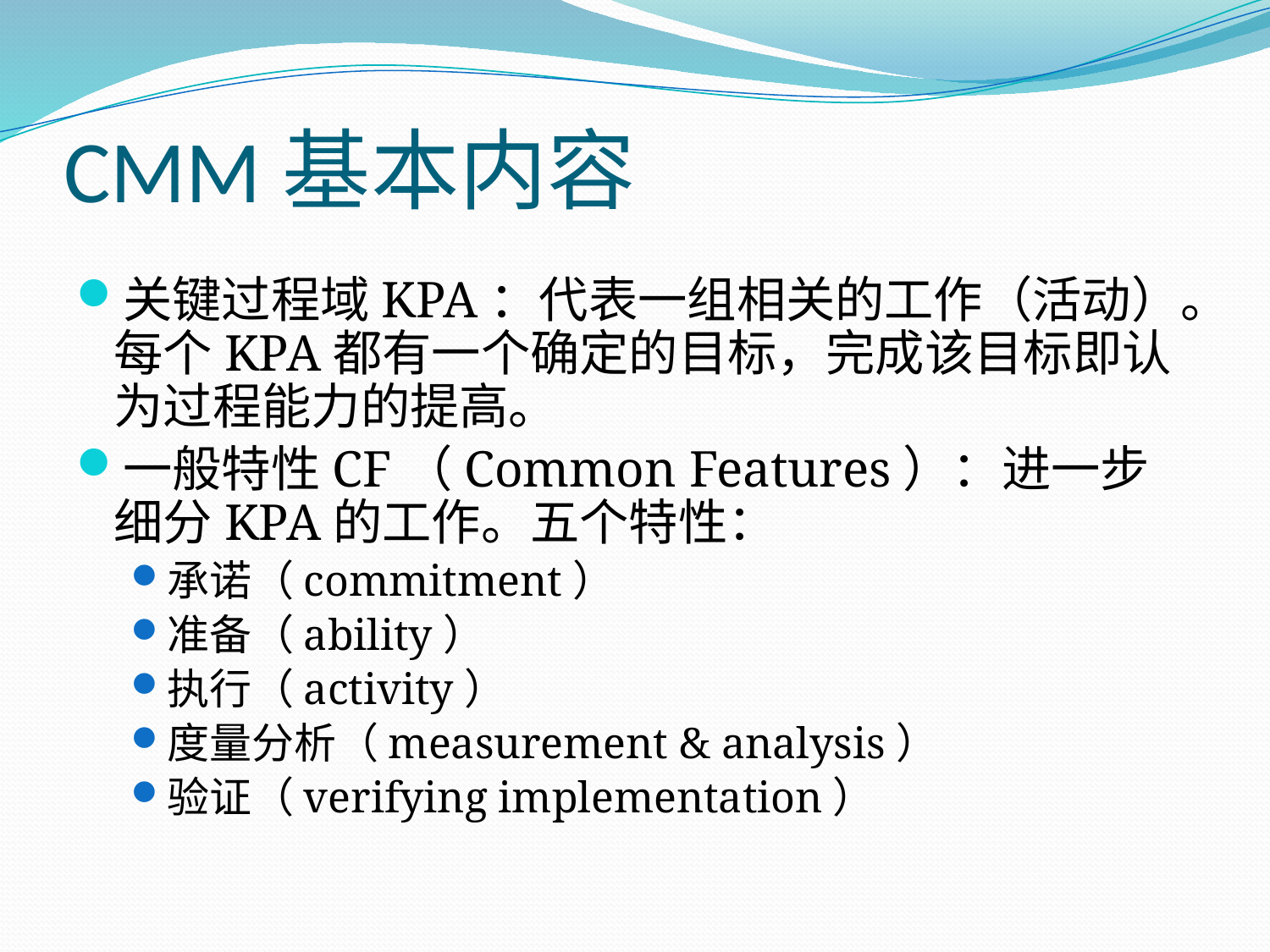

# CMM基本内容
关键过程域KPA：代表一组相关的工作（活动）。每个KPA都有一个确定的目标，完成该目标即认为过程能力的提高。
一般特性CF（Common Features）：进一步细分KPA的工作。五个特性：
承诺（commitment）
准备（ability）
执行（activity）
度量分析（measurement & analysis）
验证（verifying implementation）